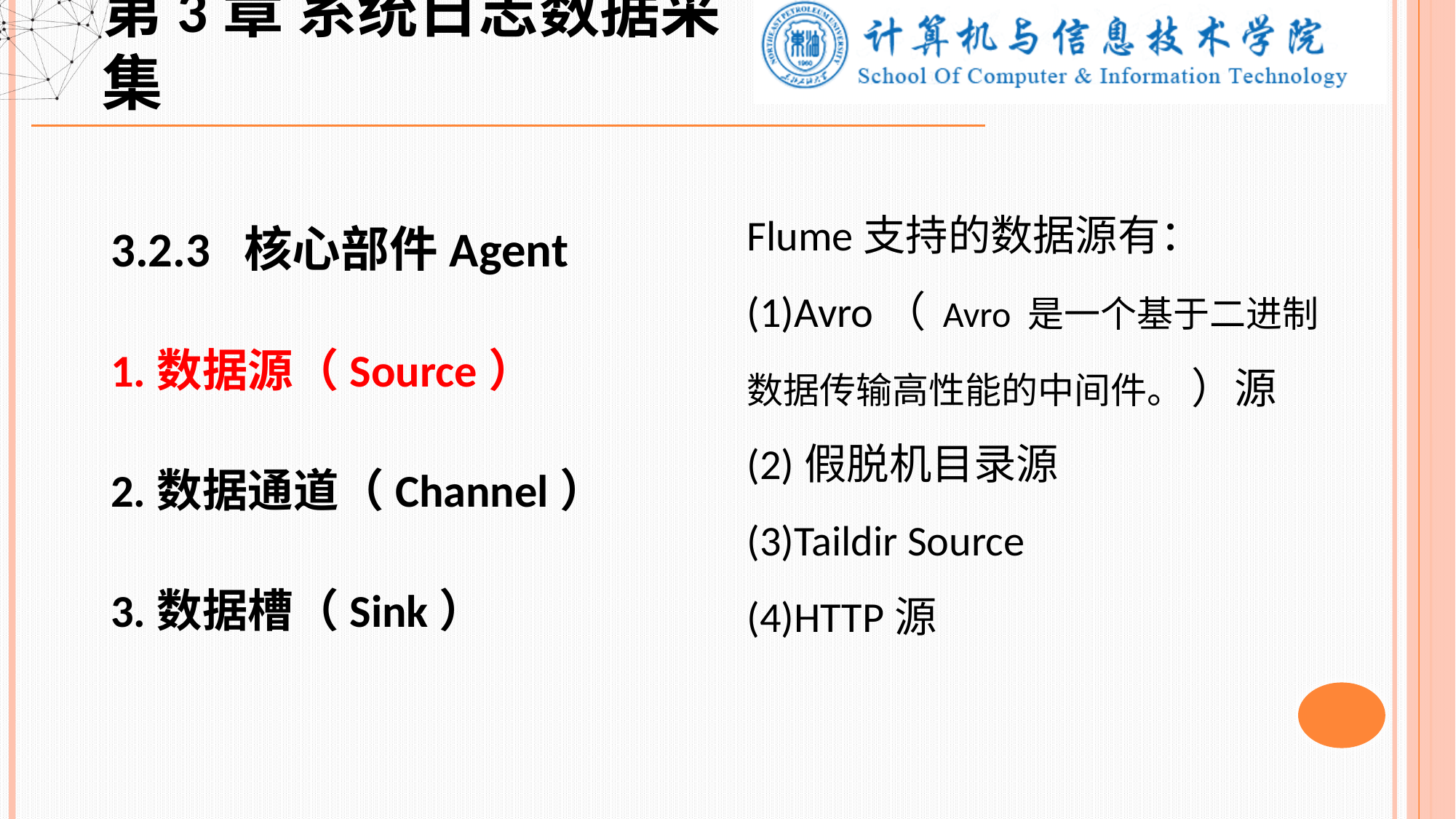

第3章 系统日志数据采集
3.2.3  核心部件Agent
1.数据源（Source）
2.数据通道（Channel）
3.数据槽（Sink）
Flume支持的数据源有：
(1)Avro（ Avro 是一个基于二进制数据传输高性能的中间件。 ）源
(2)假脱机目录源
(3)Taildir Source
(4)HTTP源